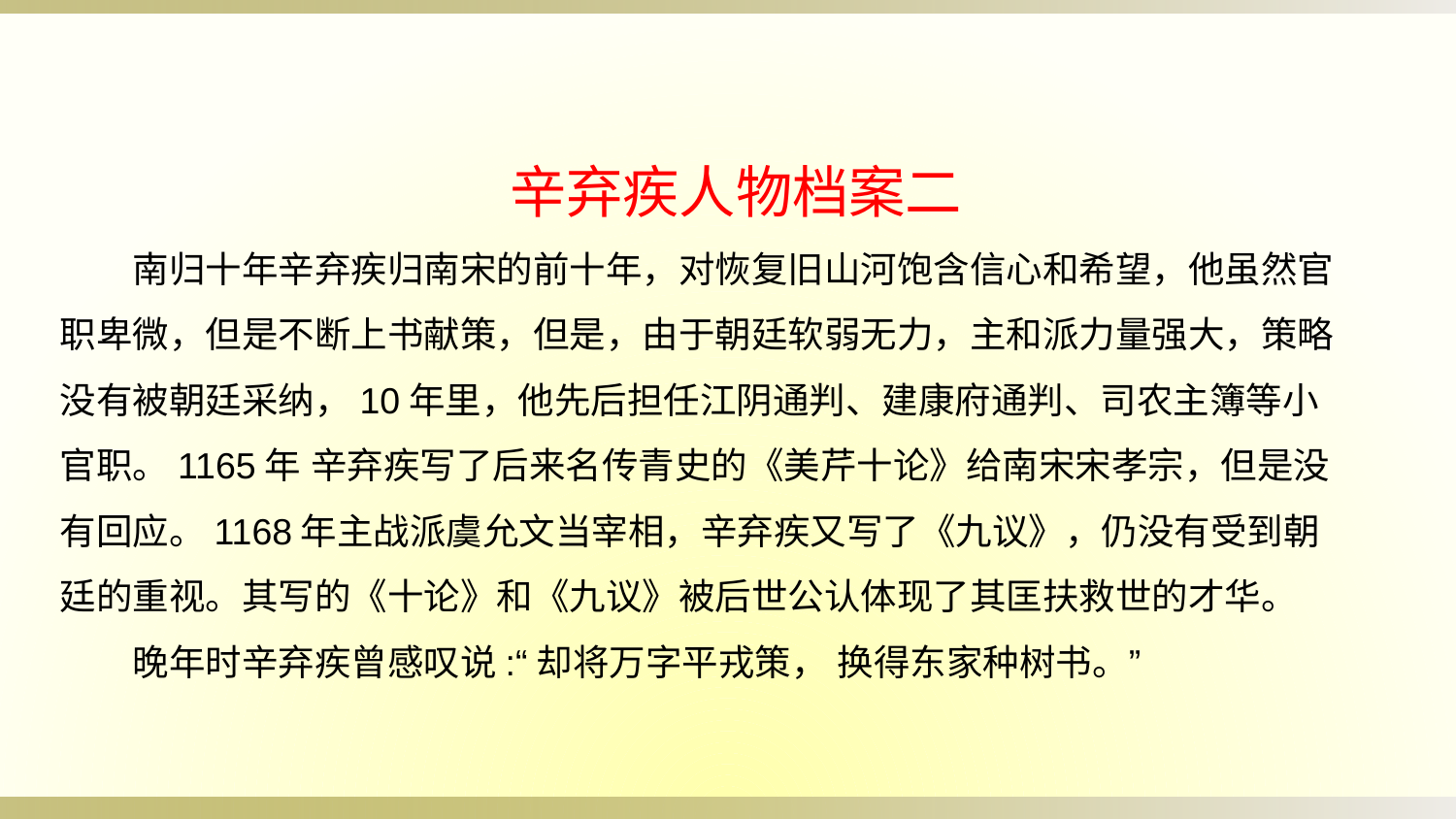

辛弃疾人物档案二
南归十年辛弃疾归南宋的前十年，对恢复旧山河饱含信心和希望，他虽然官职卑微，但是不断上书献策，但是，由于朝廷软弱无力，主和派力量强大，策略没有被朝廷采纳，10年里，他先后担任江阴通判、建康府通判、司农主簿等小官职。1165年 辛弃疾写了后来名传青史的《美芹十论》给南宋宋孝宗，但是没有回应。1168年主战派虞允文当宰相，辛弃疾又写了《九议》，仍没有受到朝廷的重视。其写的《十论》和《九议》被后世公认体现了其匡扶救世的才华。
晚年时辛弃疾曾感叹说:“却将万字平戎策， 换得东家种树书。”